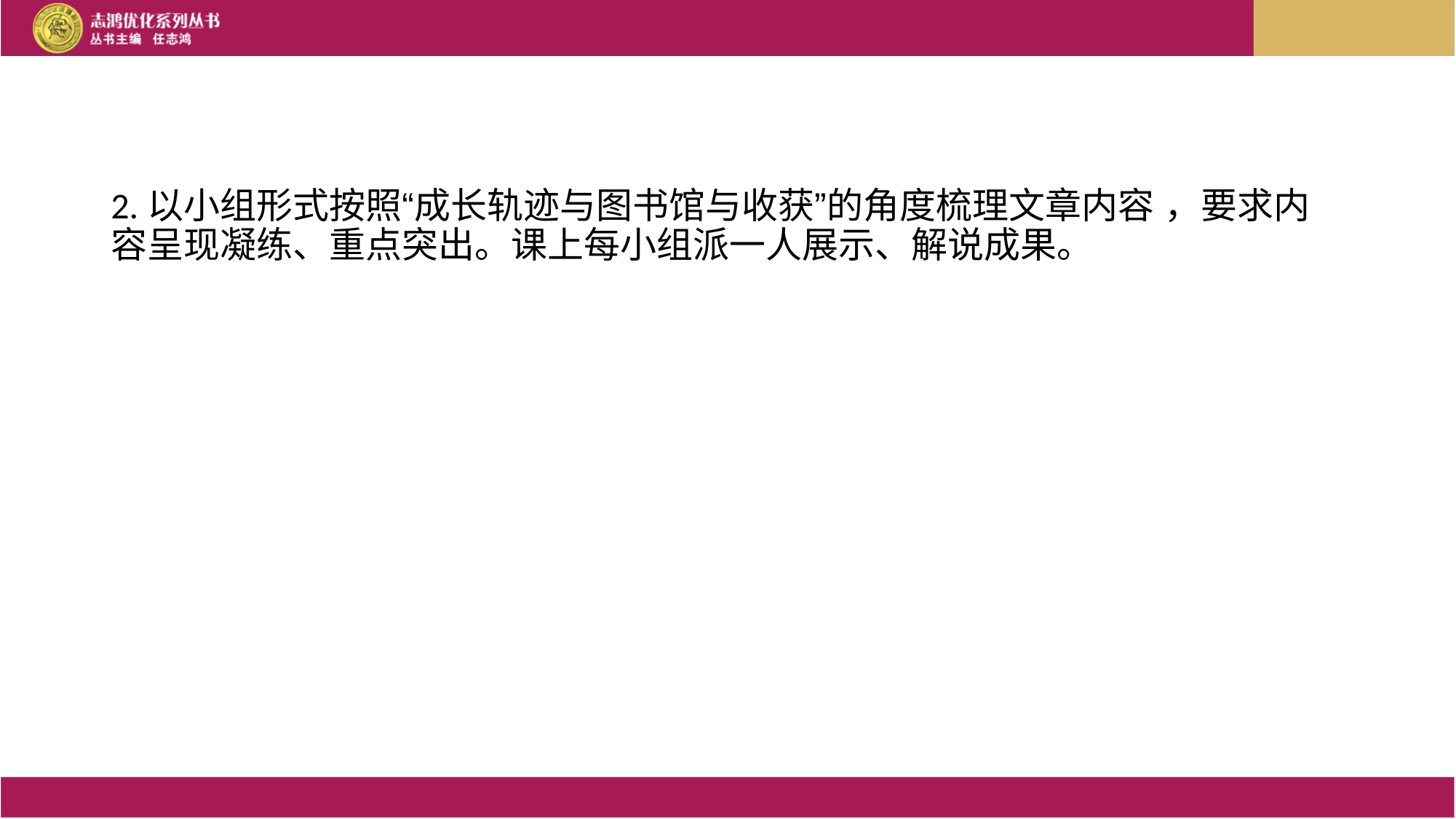

2.以小组形式按照“成长轨迹与图书馆与收获”的角度梳理文章内容 ，要求内容呈现凝练、重点突出。课上每小组派一人展示、解说成果。